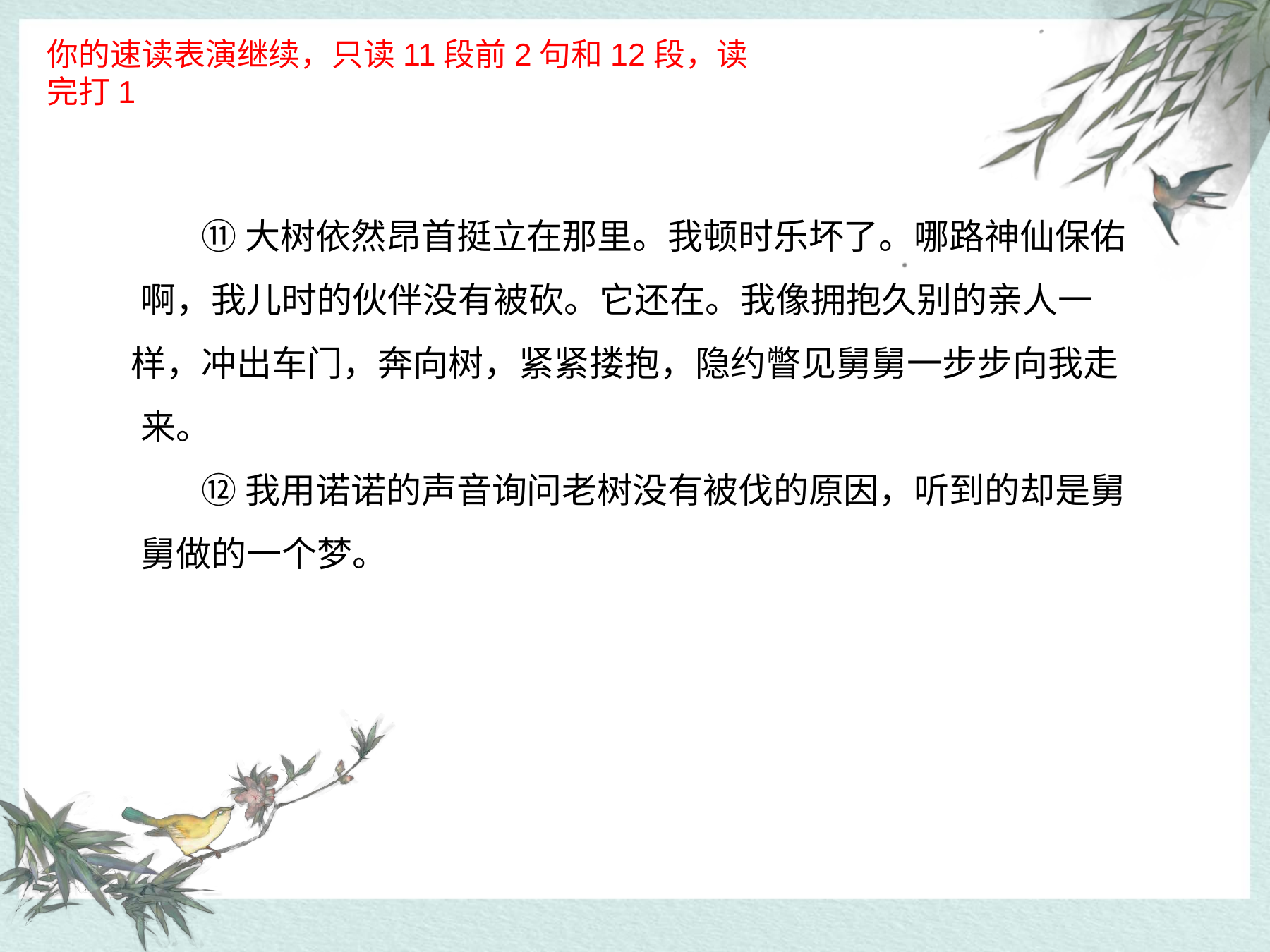

你的速读表演继续，只读11段前2句和12段，读完打1
# ⑪大树依然昂首挺立在那里。我顿时乐坏了。哪路神仙保佑  啊，我儿时的伙伴没有被砍。它还在。我像拥抱久别的亲人一  样，冲出车门，奔向树，紧紧搂抱，隐约瞥见舅舅一步步向我走  来。
⑫我用诺诺的声音询问老树没有被伐的原因，听到的却是舅  舅做的一个梦。